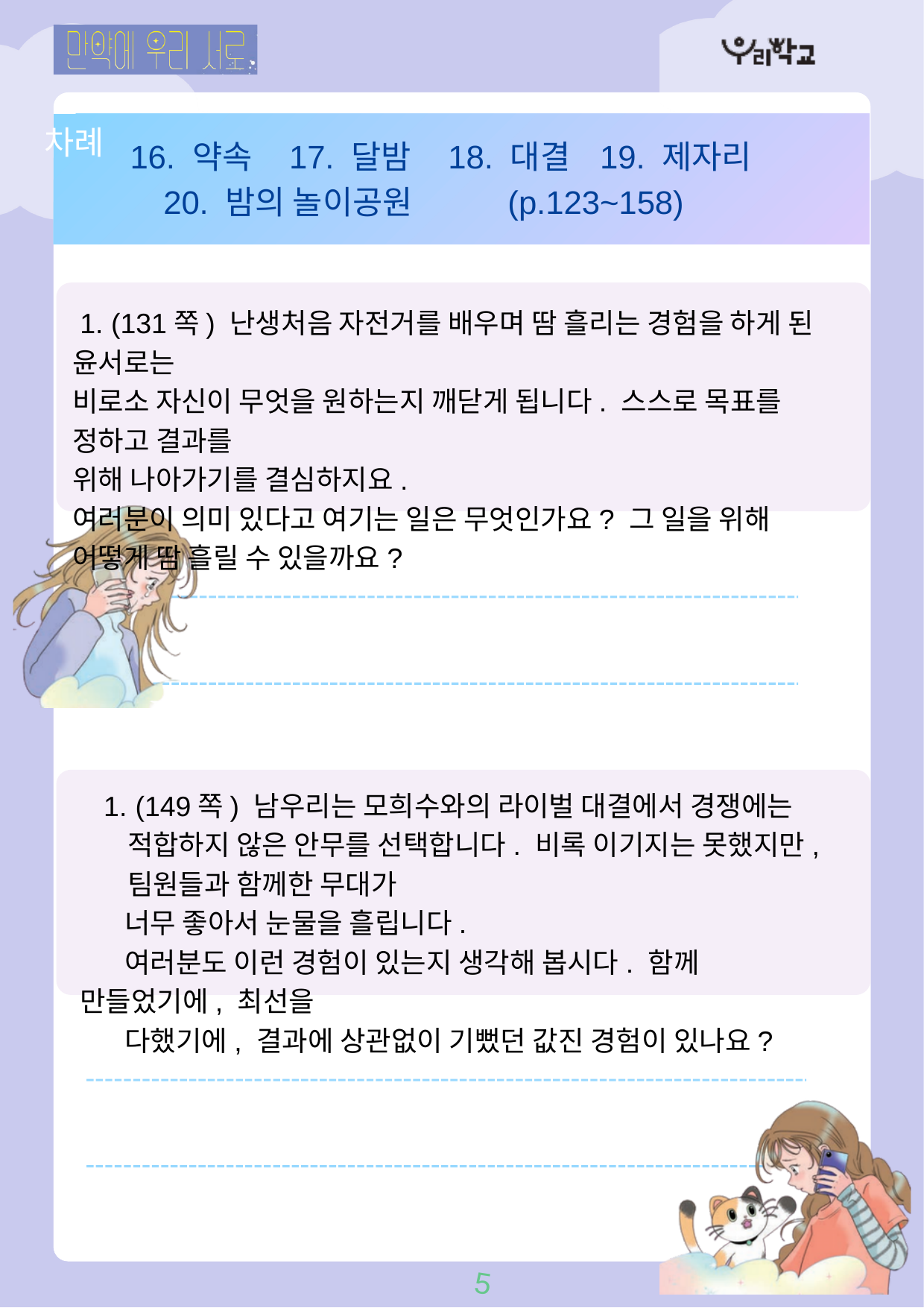

차례
       16. 약속    17. 달밤    18. 대결   19. 제자리
20. 밤의 놀이공원            (p.123~158)

 1. (131쪽) 난생처음 자전거를 배우며 땀 흘리는 경험을 하게 된 윤서로는
비로소 자신이 무엇을 원하는지 깨닫게 됩니다. 스스로 목표를 정하고 결과를
위해 나아가기를 결심하지요.
여러분이 의미 있다고 여기는 일은 무엇인가요? 그 일을 위해 어떻게 땀 흘릴 수 있을까요?

 (149쪽) 남우리는 모희수와의 라이벌 대결에서 경쟁에는 적합하지 않은 안무를 선택합니다. 비록 이기지는 못했지만, 팀원들과 함께한 무대가
      너무 좋아서 눈물을 흘립니다.
      여러분도 이런 경험이 있는지 생각해 봅시다. 함께 만들었기에, 최선을
      다했기에, 결과에 상관없이 기뻤던 값진 경험이 있나요?

5